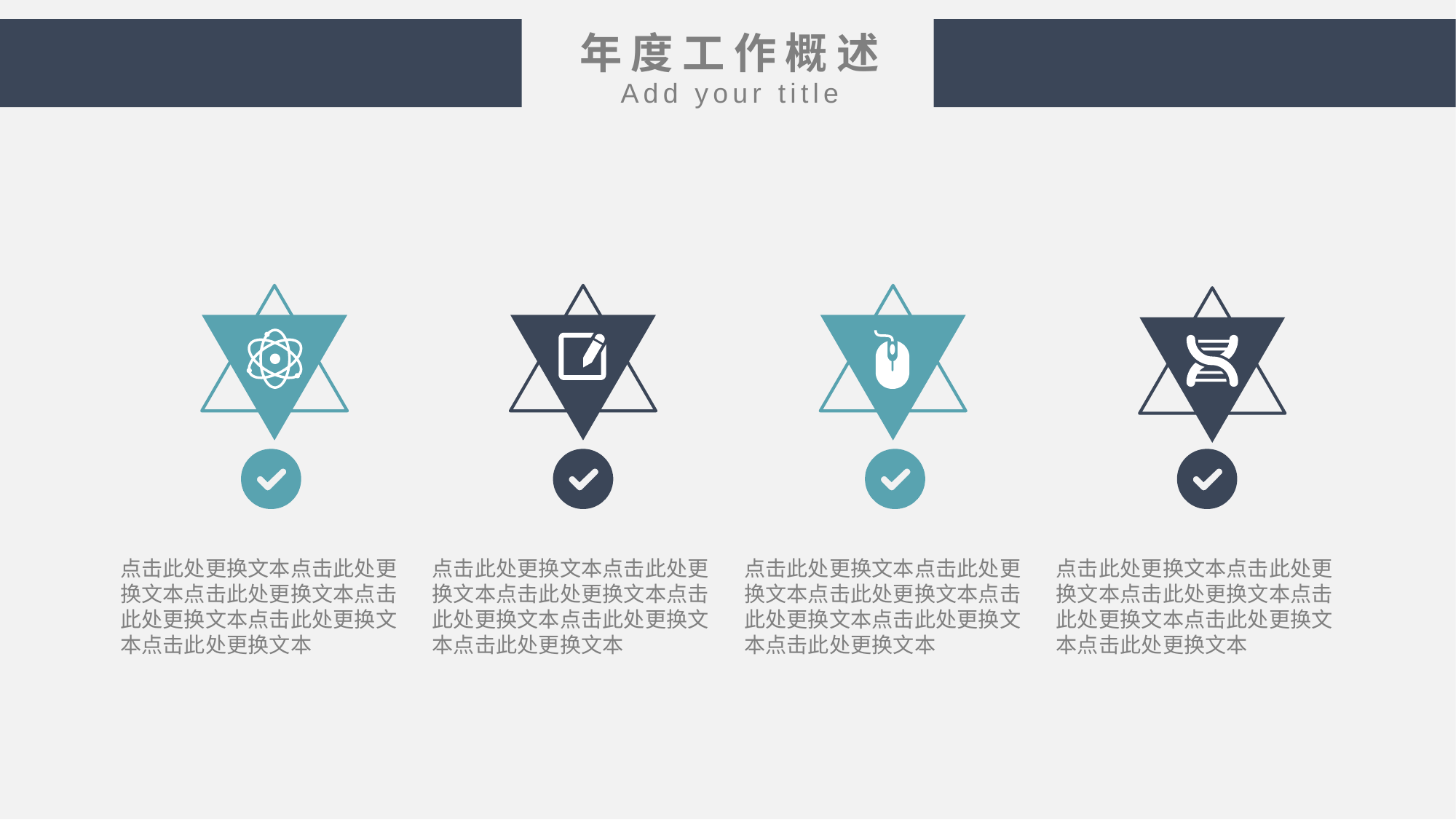

年度工作概述
Add your title

点击此处更换文本点击此处更换文本点击此处更换文本点击此处更换文本点击此处更换文本点击此处更换文本

点击此处更换文本点击此处更换文本点击此处更换文本点击此处更换文本点击此处更换文本点击此处更换文本

点击此处更换文本点击此处更换文本点击此处更换文本点击此处更换文本点击此处更换文本点击此处更换文本

点击此处更换文本点击此处更换文本点击此处更换文本点击此处更换文本点击此处更换文本点击此处更换文本